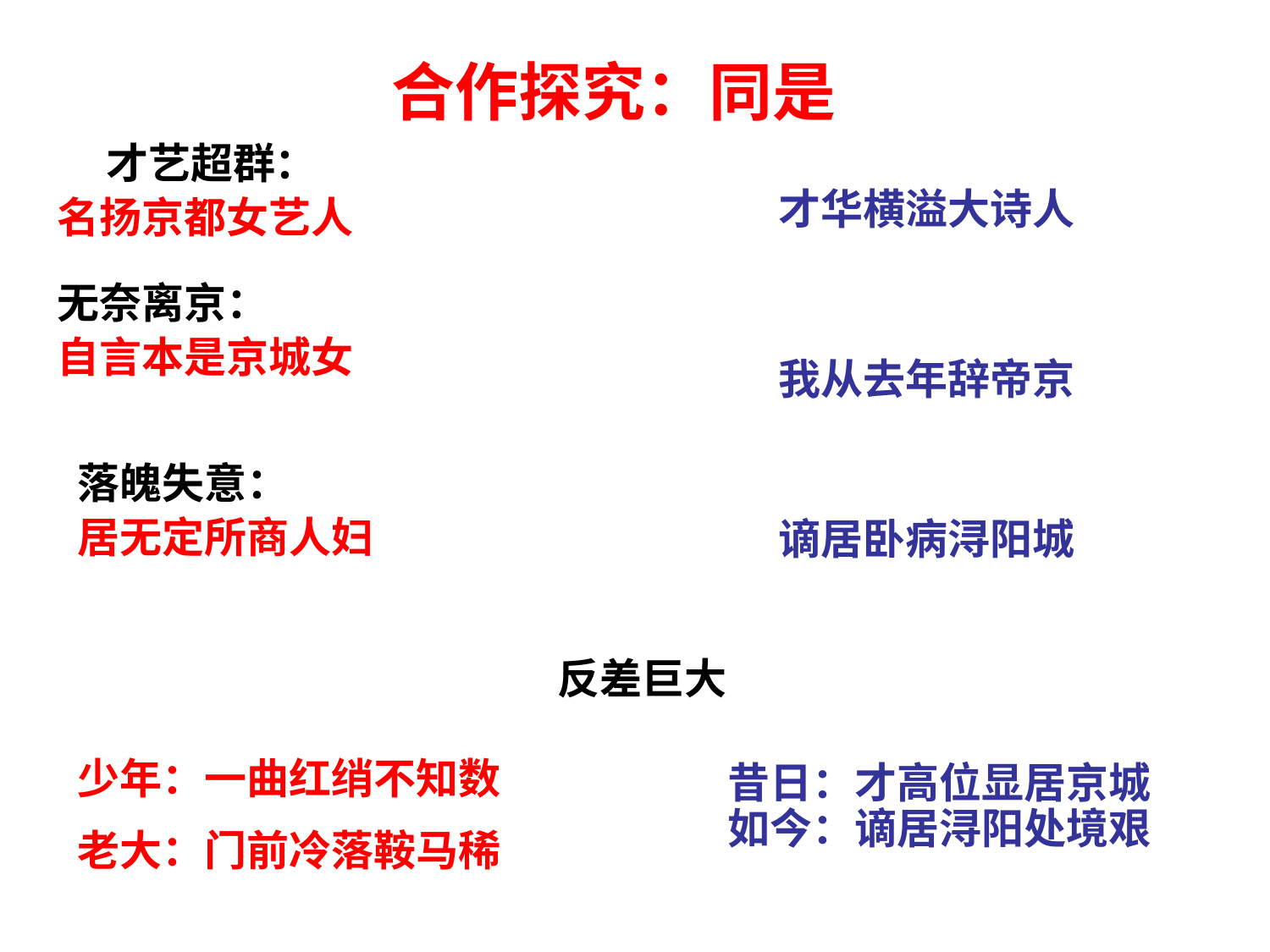

# 合作探究：同是
    才艺超群：
名扬京都女艺人

才华横溢大诗人
无奈离京：
自言本是京城女

我从去年辞帝京
落魄失意：
居无定所商人妇
谪居卧病浔阳城
反差巨大
少年：一曲红绡不知数
老大：门前冷落鞍马稀
昔日：才高位显居京城 如今：谪居浔阳处境艰